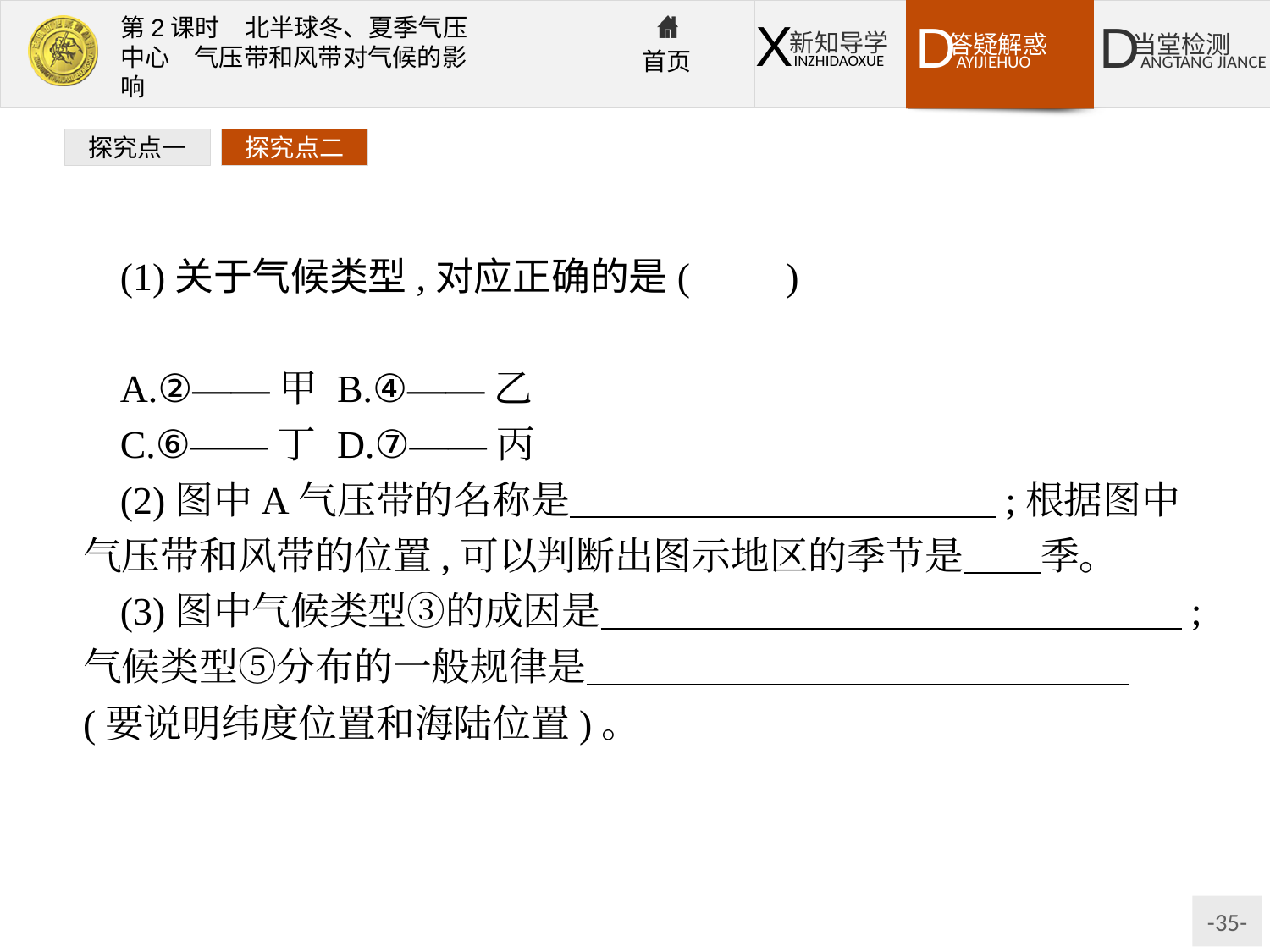

探究点一
探究点二
(1)关于气候类型,对应正确的是(　　)

A.②——甲	B.④——乙
C.⑥——丁	D.⑦——丙
(2)图中A气压带的名称是　　　　　　　　　　　;根据图中气压带和风带的位置,可以判断出图示地区的季节是　　季。
(3)图中气候类型③的成因是　　　　　　　　　　　　　　　;气候类型⑤分布的一般规律是　　　　　　　　　　　　　　(要说明纬度位置和海陆位置)。